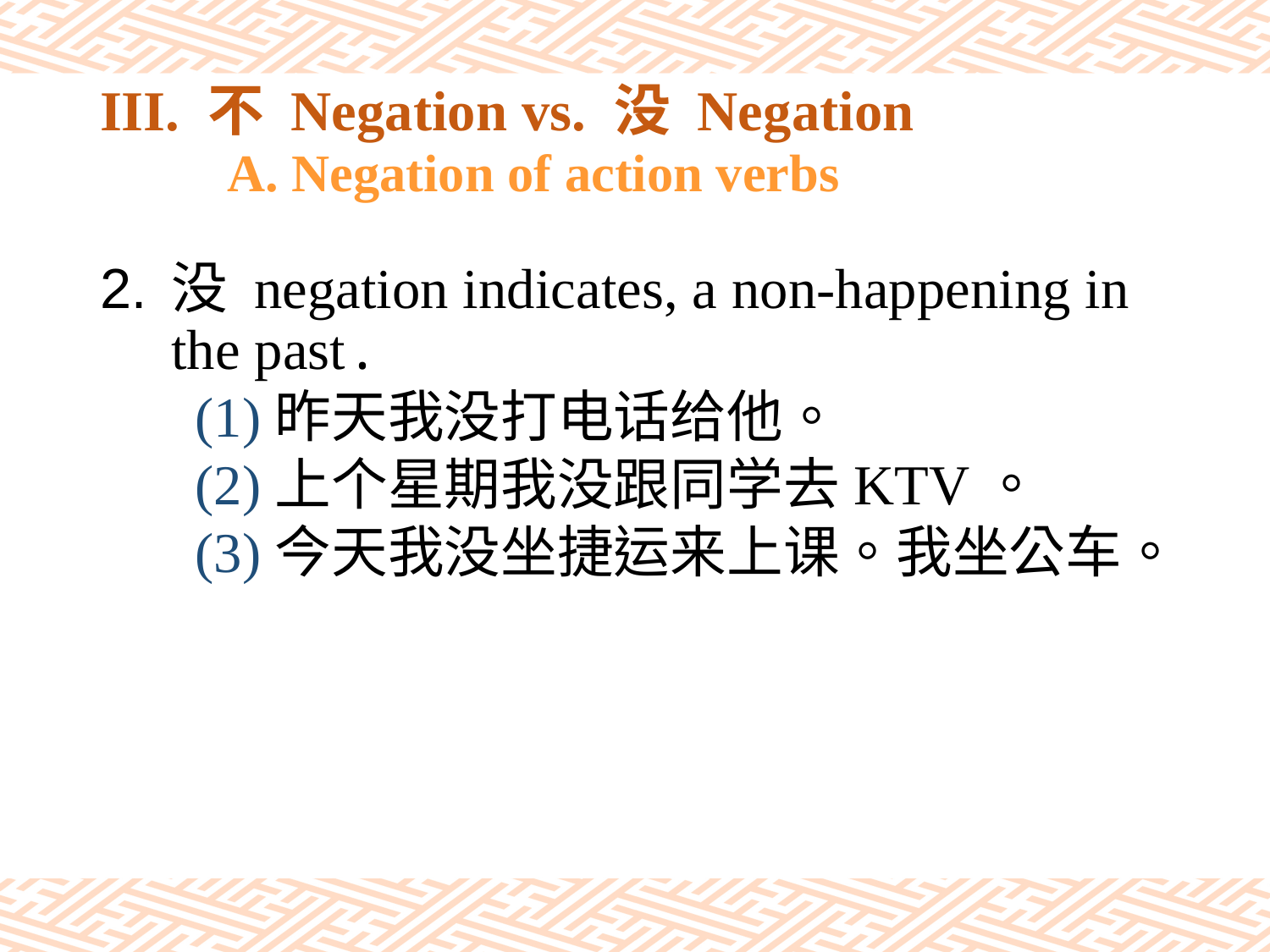

# III. 不 Negation vs. 没 Negation A. Negation of action verbs
没 negation indicates, a non-happening in the past.
(1)昨天我没打电话给他。
(2)上个星期我没跟同学去KTV。
(3)今天我没坐捷运来上课。我坐公车。